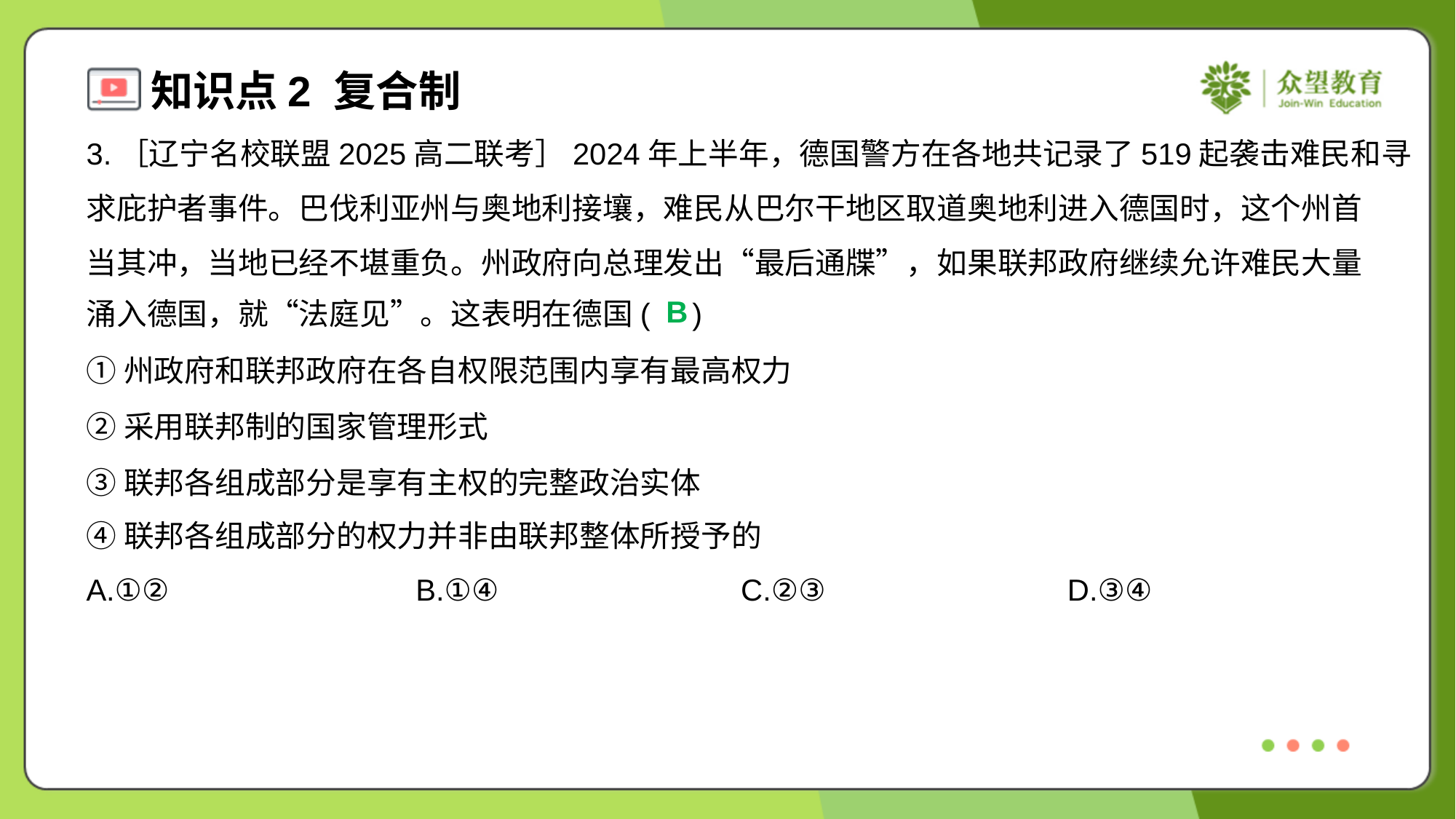

3.［辽宁名校联盟2025高二联考］2024年上半年，德国警方在各地共记录了519起袭击难民和寻
求庇护者事件。巴伐利亚州与奥地利接壤，难民从巴尔干地区取道奥地利进入德国时，这个州首
当其冲，当地已经不堪重负。州政府向总理发出“最后通牒”，如果联邦政府继续允许难民大量
涌入德国，就“法庭见”。这表明在德国(     )
B
①州政府和联邦政府在各自权限范围内享有最高权力
②采用联邦制的国家管理形式
③联邦各组成部分是享有主权的完整政治实体
④联邦各组成部分的权力并非由联邦整体所授予的
A.①②	B.①④	C.②③	D.③④